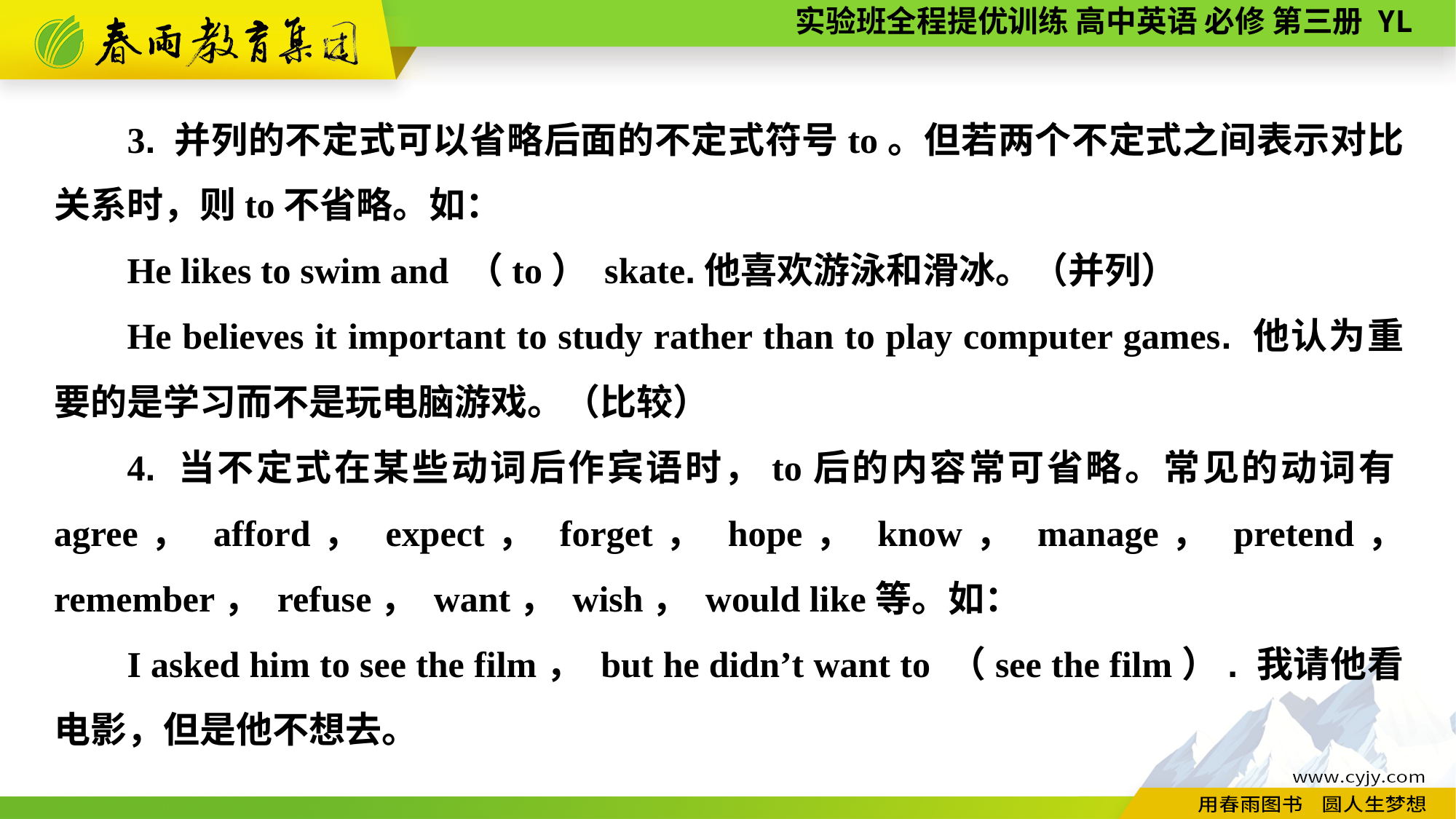

3. 并列的不定式可以省略后面的不定式符号to。但若两个不定式之间表示对比关系时，则to不省略。如：
He likes to swim and （to） skate.他喜欢游泳和滑冰。（并列）
He believes it important to study rather than to play computer games. 他认为重要的是学习而不是玩电脑游戏。（比较）
4. 当不定式在某些动词后作宾语时，to后的内容常可省略。常见的动词有agree， afford， expect， forget， hope， know， manage， pretend， remember， refuse， want， wish， would like等。如：
I asked him to see the film， but he didn’t want to （see the film）. 我请他看电影，但是他不想去。